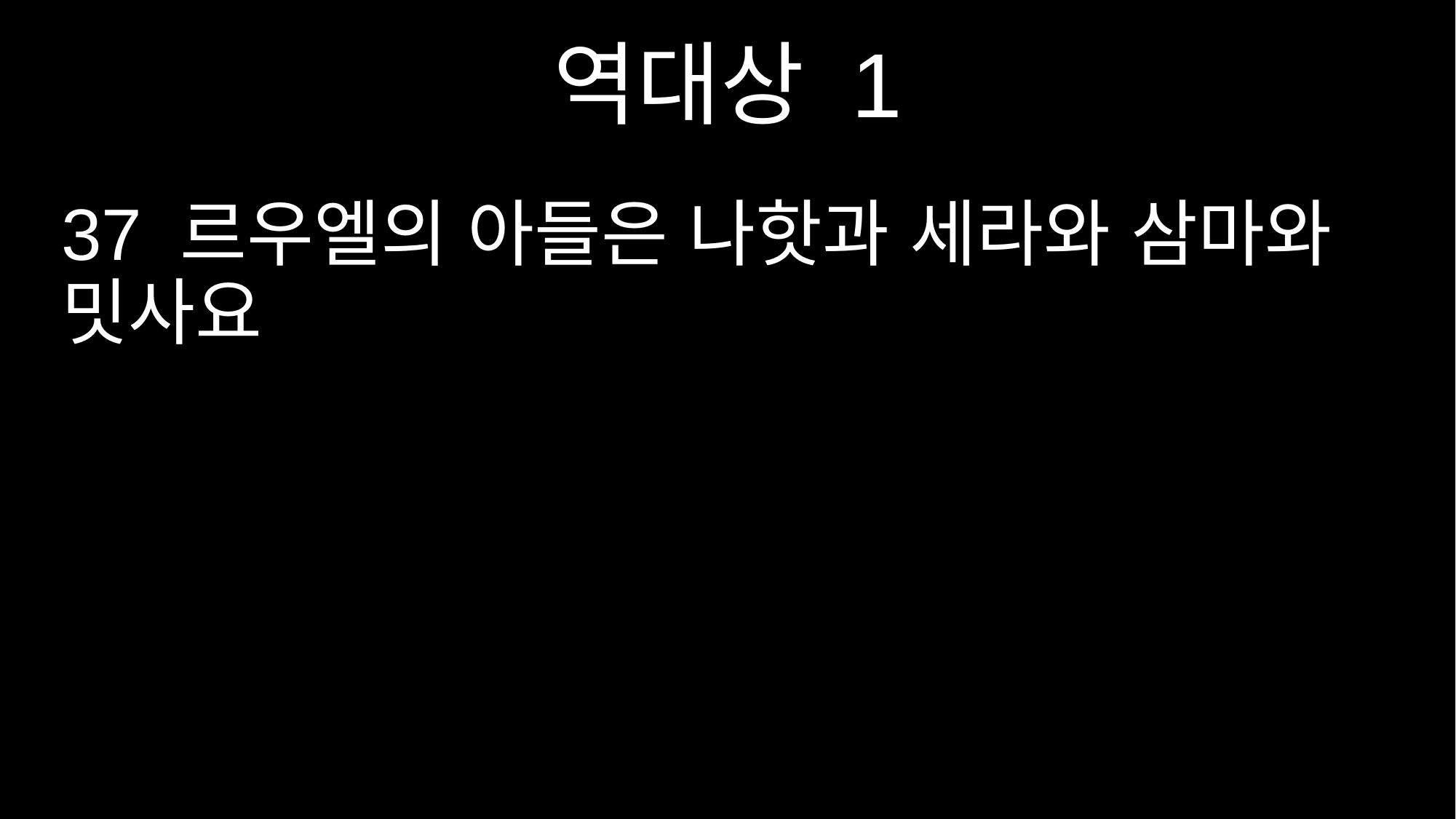

역대상 1
37 르우엘의 아들은 나핫과 세라와 삼마와 밋사요